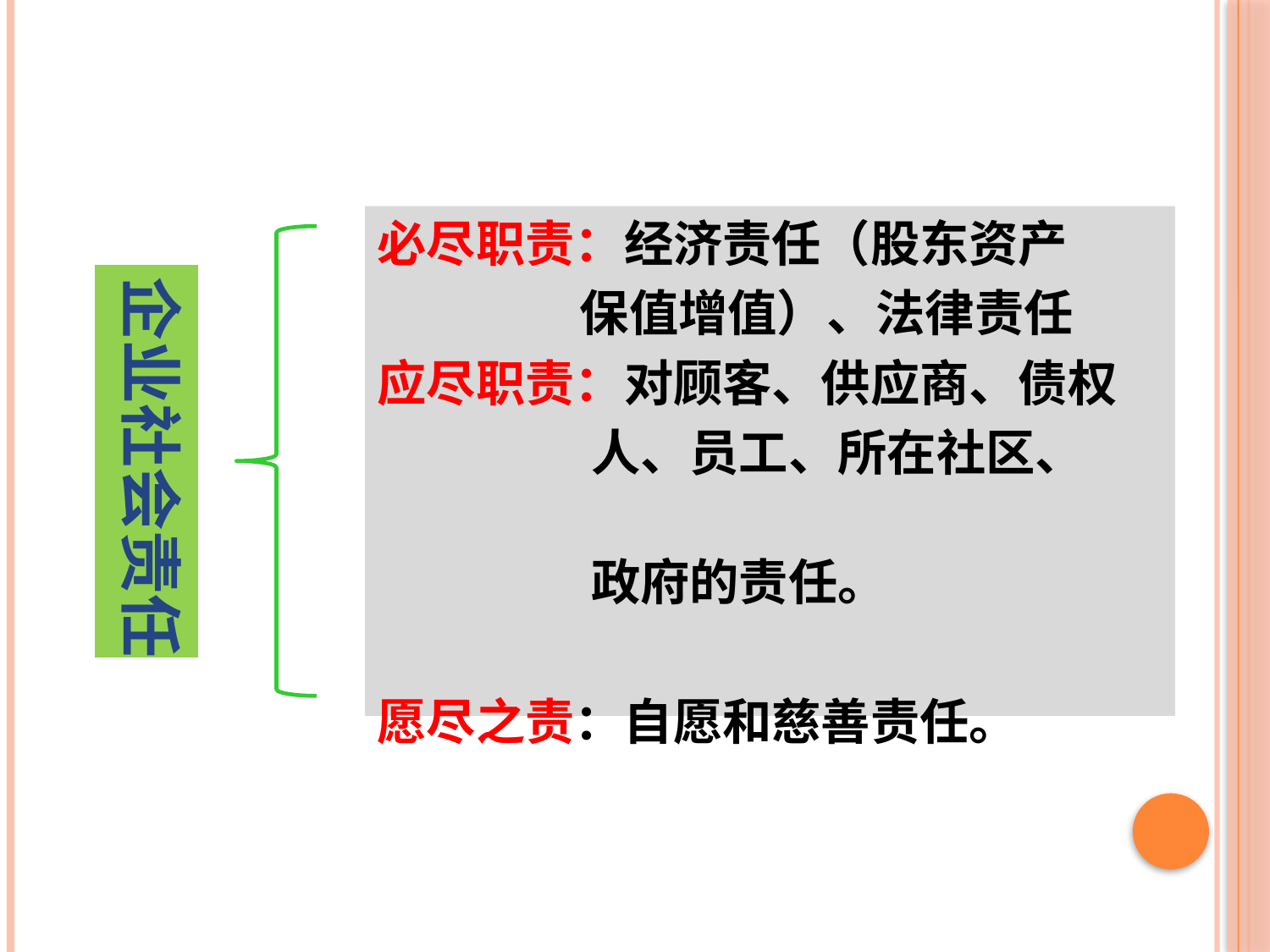

必尽职责：经济责任（股东资产
                 保值增值）、法律责任
应尽职责：对顾客、供应商、债权
                  人、员工、所在社区、
                  政府的责任。

愿尽之责：自愿和慈善责任。

企业社会责任